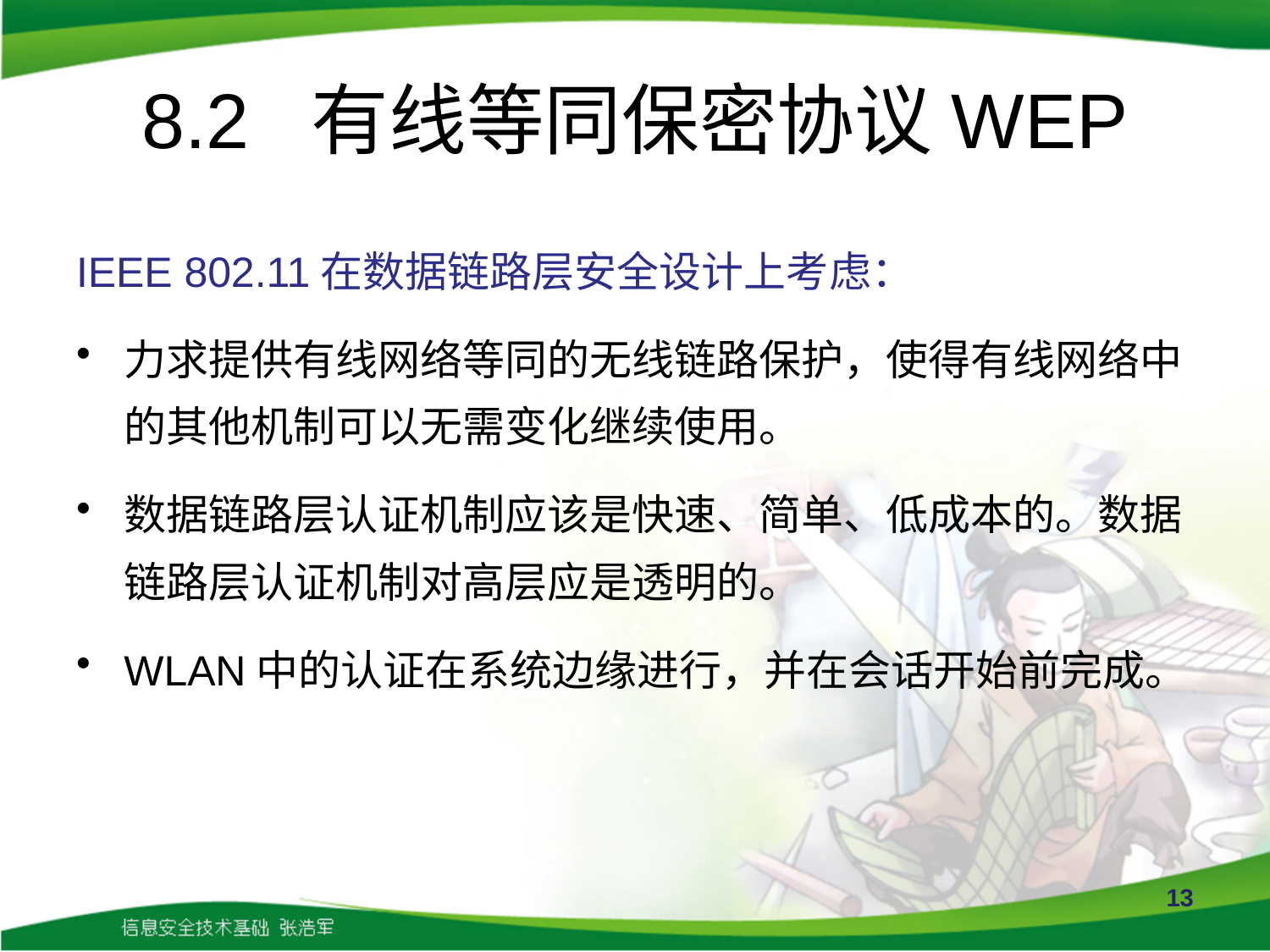

# 8.2  有线等同保密协议WEP
IEEE 802.11在数据链路层安全设计上考虑：
力求提供有线网络等同的无线链路保护，使得有线网络中的其他机制可以无需变化继续使用。
数据链路层认证机制应该是快速、简单、低成本的。数据链路层认证机制对高层应是透明的。
WLAN中的认证在系统边缘进行，并在会话开始前完成。
13